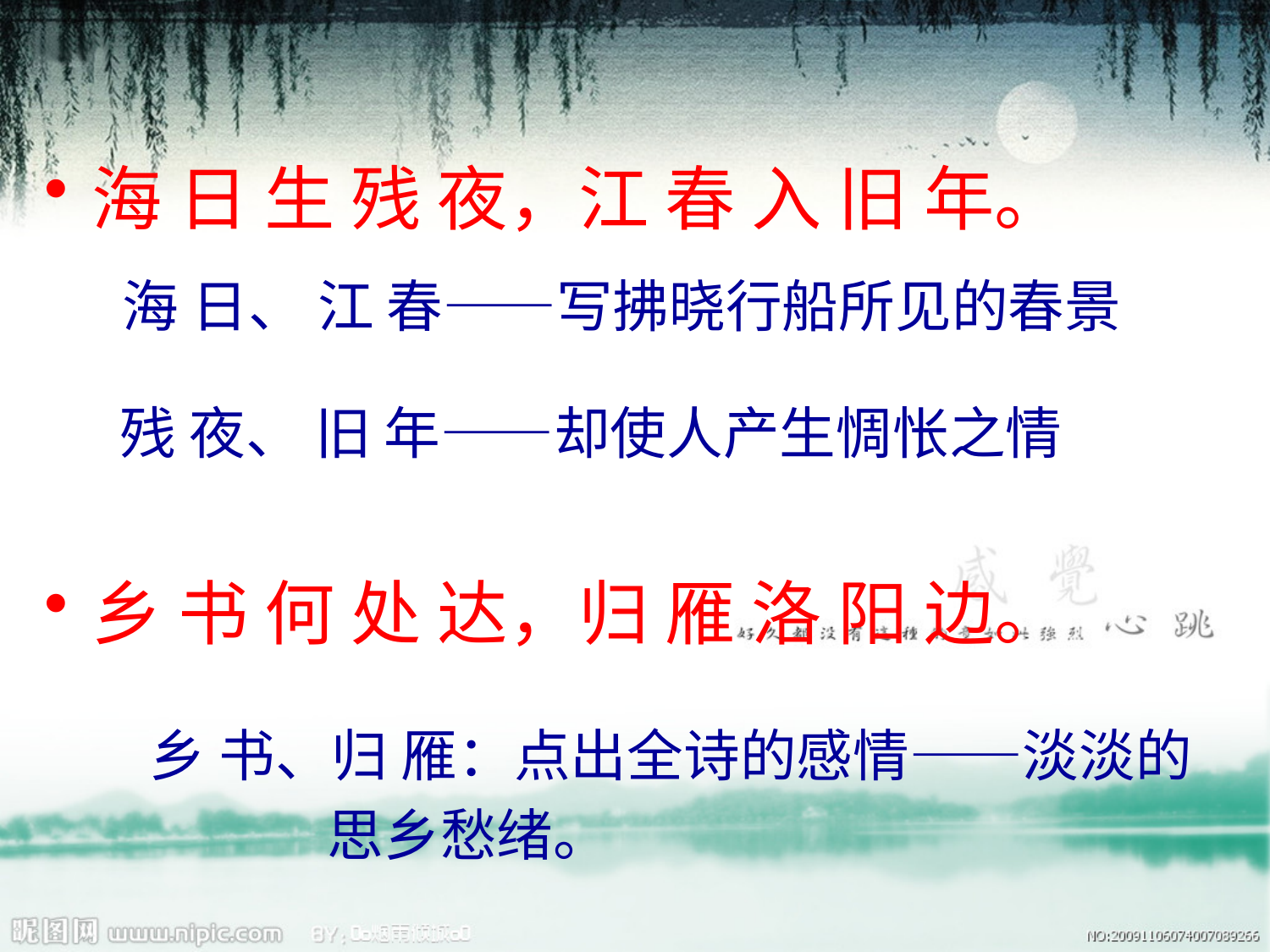

海 日 生 残 夜，江 春 入 旧 年。

乡 书 何 处 达，归 雁 洛 阳 边。
海 日、 江 春——写拂晓行船所见的春景
残 夜、 旧 年——却使人产生惆怅之情
 乡 书、归 雁：点出全诗的感情——淡淡的
               思乡愁绪。